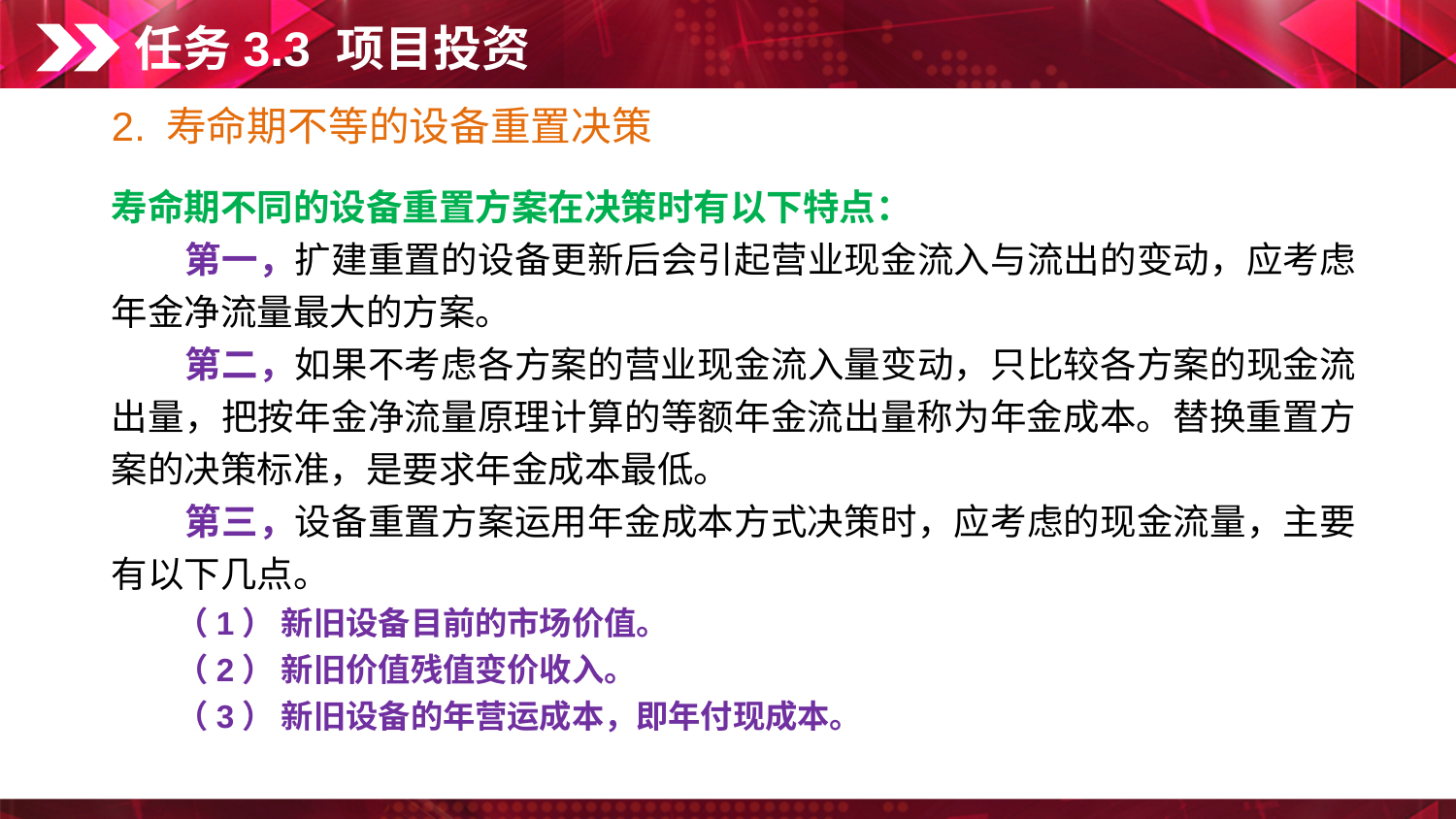

任务3.3 项目投资

2. 寿命期不等的设备重置决策
寿命期不同的设备重置方案在决策时有以下特点：
　　第一，扩建重置的设备更新后会引起营业现金流入与流出的变动，应考虑年金净流量最大的方案。
　　第二，如果不考虑各方案的营业现金流入量变动，只比较各方案的现金流出量，把按年金净流量原理计算的等额年金流出量称为年金成本。替换重置方案的决策标准，是要求年金成本最低。
　　第三，设备重置方案运用年金成本方式决策时，应考虑的现金流量，主要有以下几点。
　　（1） 新旧设备目前的市场价值。
　　（2） 新旧价值残值变价收入。
　　（3） 新旧设备的年营运成本，即年付现成本。